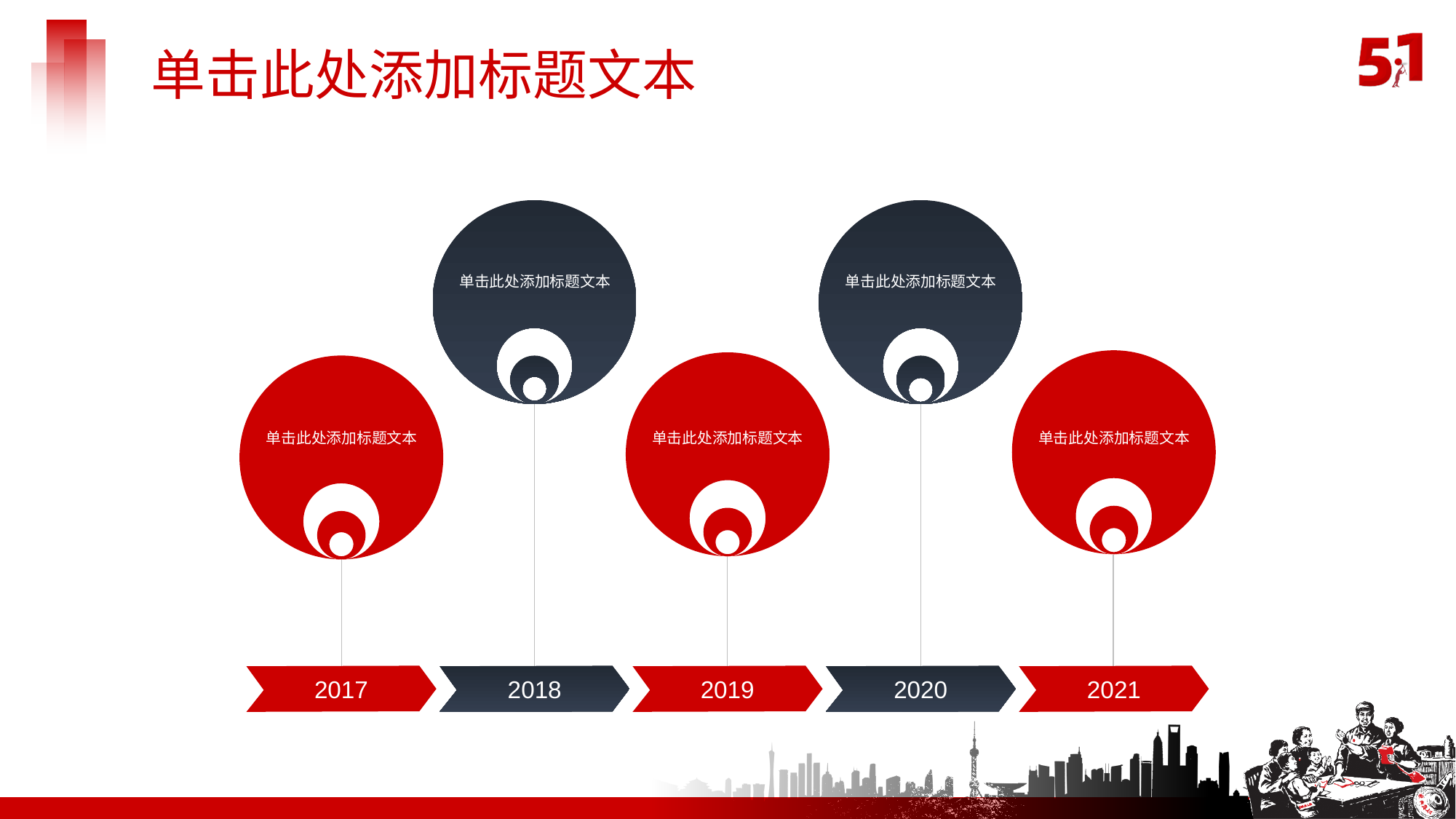

单击此处添加标题文本

单击此处添加标题文本
单击此处添加标题文本

单击此处添加标题文本
单击此处添加标题文本
单击此处添加标题文本

2021
2017
2018
2019
2020